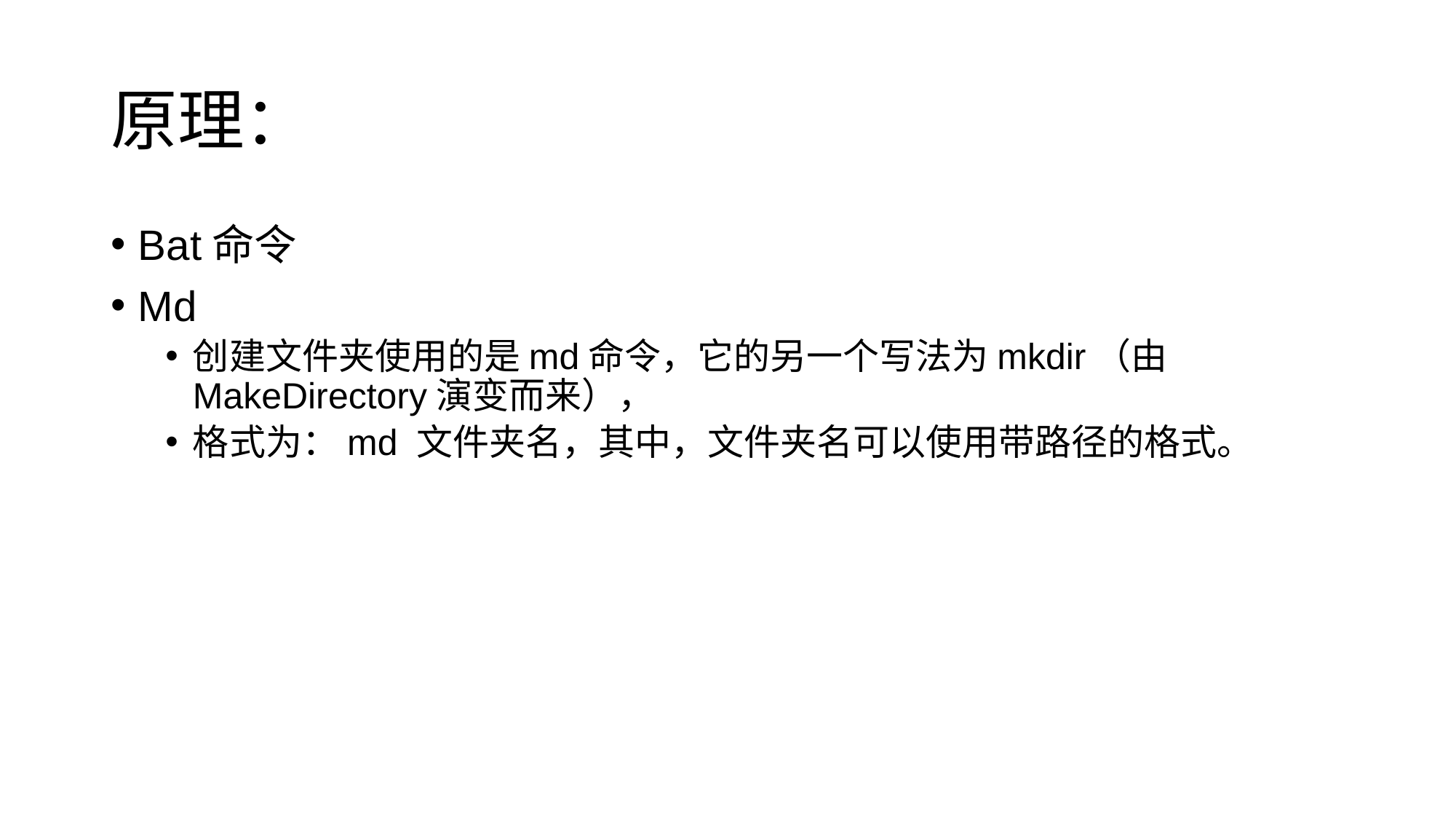

# 原理：
Bat命令
Md
创建文件夹使用的是md命令，它的另一个写法为mkdir（由MakeDirectory演变而来），
格式为：md 文件夹名，其中，文件夹名可以使用带路径的格式。